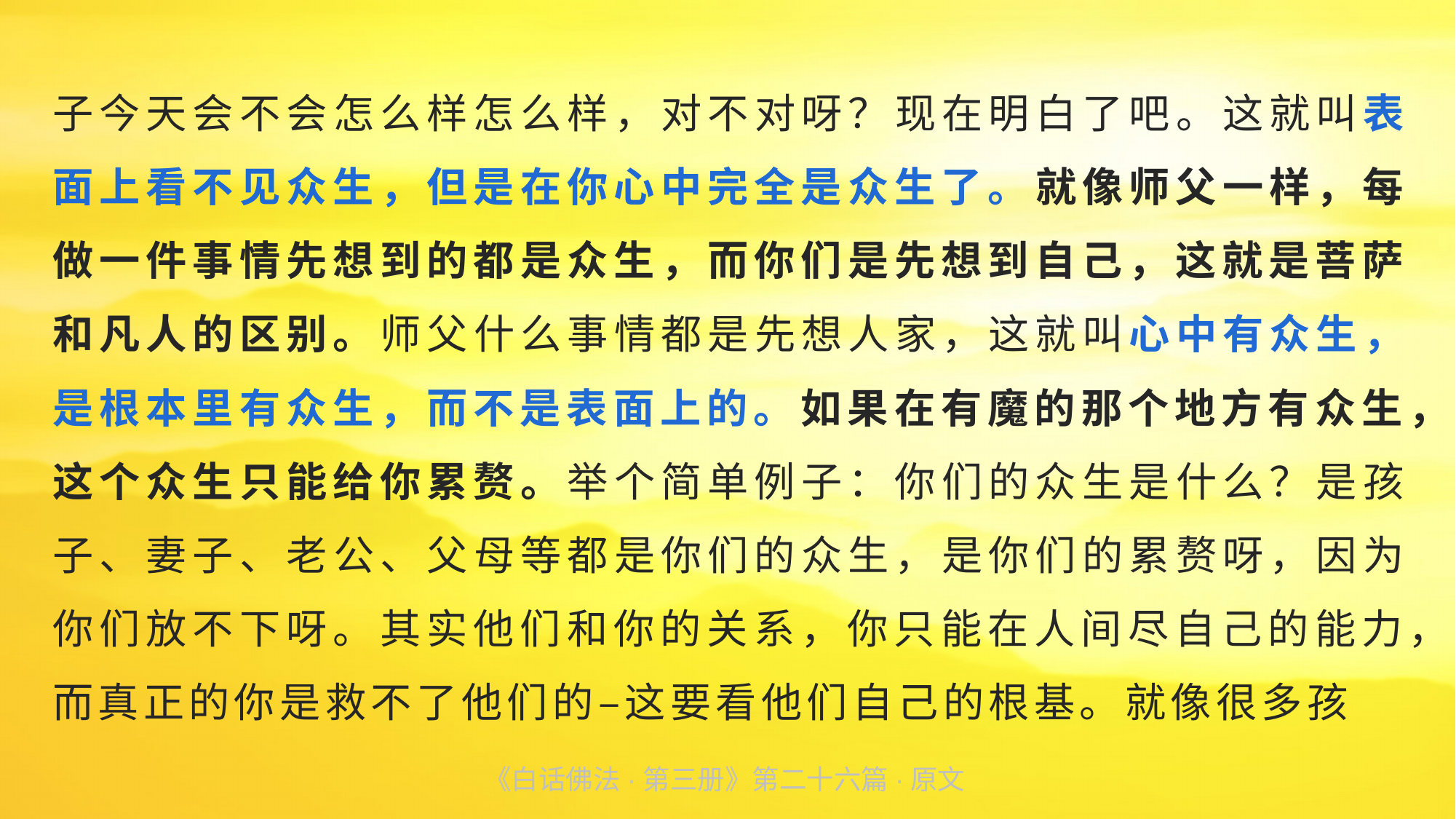

子今天会不会怎么样怎么样，对不对呀？现在明白了吧。这就叫表面上看不见众生，但是在你心中完全是众生了。就像师父一样，每做一件事情先想到的都是众生，而你们是先想到自己，这就是菩萨和凡人的区别。师父什么事情都是先想人家，这就叫心中有众生，是根本里有众生，而不是表面上的。如果在有魔的那个地方有众生，这个众生只能给你累赘。举个简单例子：你们的众生是什么？是孩子、妻子、老公、父母等都是你们的众生，是你们的累赘呀，因为你们放不下呀。其实他们和你的关系，你只能在人间尽自己的能力，而真正的你是救不了他们的–这要看他们自己的根基。就像很多孩
《白话佛法·第三册》第二十六篇·原文